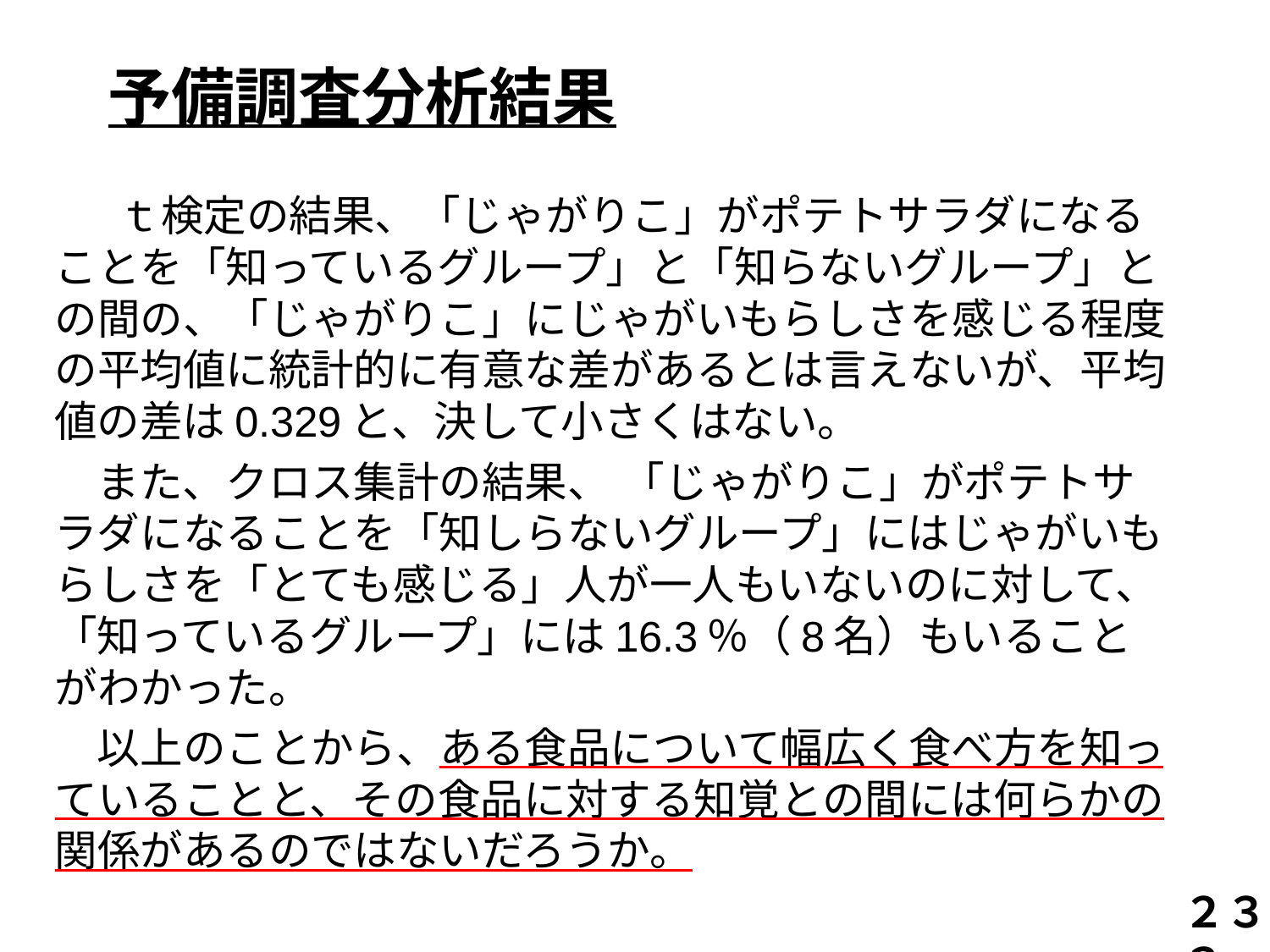

# 予備調査分析結果
 　ｔ検定の結果、「じゃがりこ」がポテトサラダになることを「知っているグループ」と「知らないグループ」との間の、「じゃがりこ」にじゃがいもらしさを感じる程度の平均値に統計的に有意な差があるとは言えないが、平均値の差は0.329と、決して小さくはない。
　また、クロス集計の結果、 「じゃがりこ」がポテトサラダになることを「知しらないグループ」にはじゃがいもらしさを「とても感じる」人が一人もいないのに対して、「知っているグループ」には16.3％（8名）もいることがわかった。
　以上のことから、ある食品について幅広く食べ方を知っていることと、その食品に対する知覚との間には何らかの関係があるのではないだろうか。

２３
３